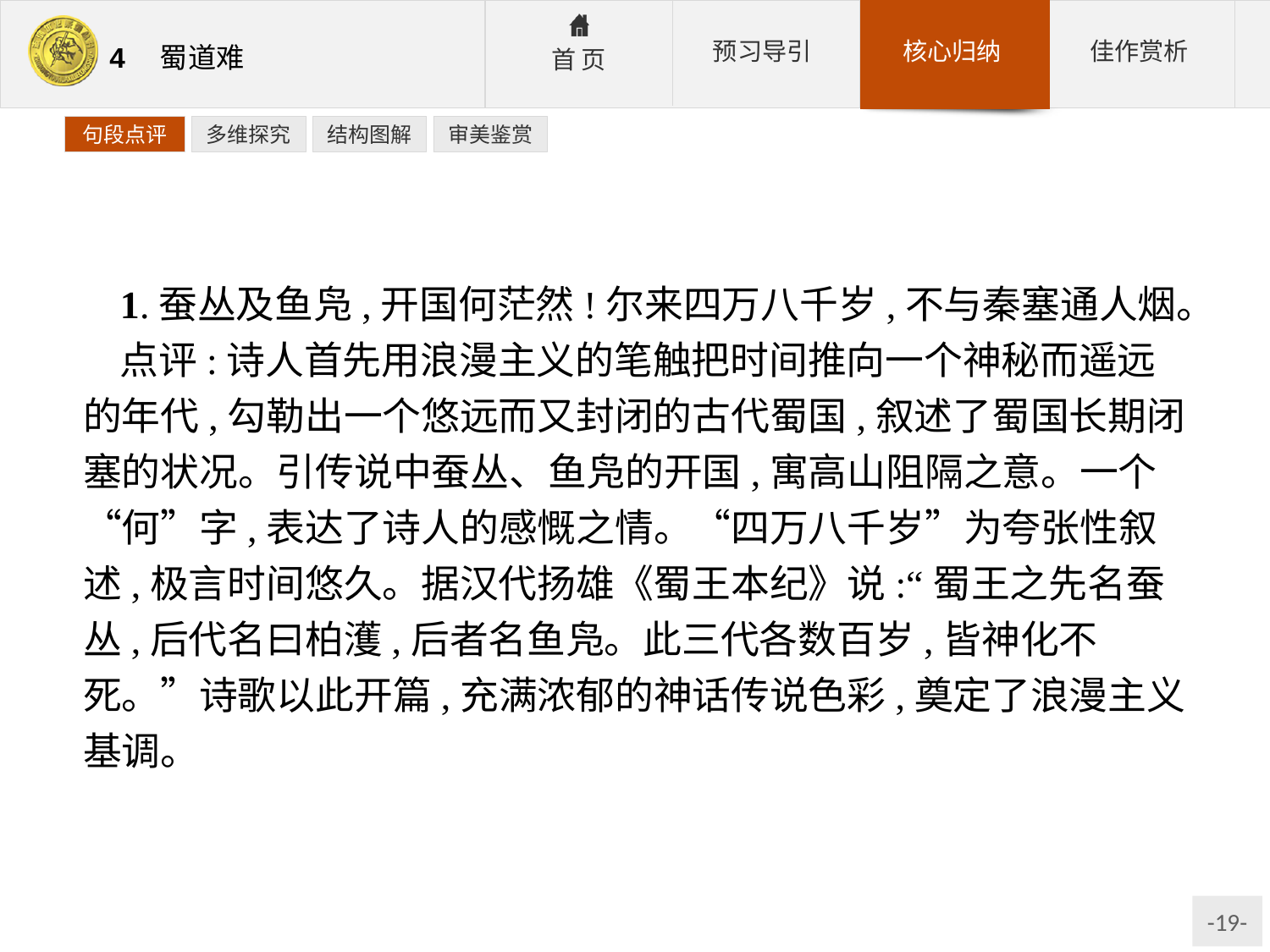

句段点评
多维探究
结构图解
审美鉴赏
1.蚕丛及鱼凫,开国何茫然!尔来四万八千岁,不与秦塞通人烟。
点评:诗人首先用浪漫主义的笔触把时间推向一个神秘而遥远的年代,勾勒出一个悠远而又封闭的古代蜀国,叙述了蜀国长期闭塞的状况。引传说中蚕丛、鱼凫的开国,寓高山阻隔之意。一个“何”字,表达了诗人的感慨之情。“四万八千岁”为夸张性叙述,极言时间悠久。据汉代扬雄《蜀王本纪》说:“蜀王之先名蚕丛,后代名曰柏濩,后者名鱼凫。此三代各数百岁,皆神化不死。”诗歌以此开篇,充满浓郁的神话传说色彩,奠定了浪漫主义基调。